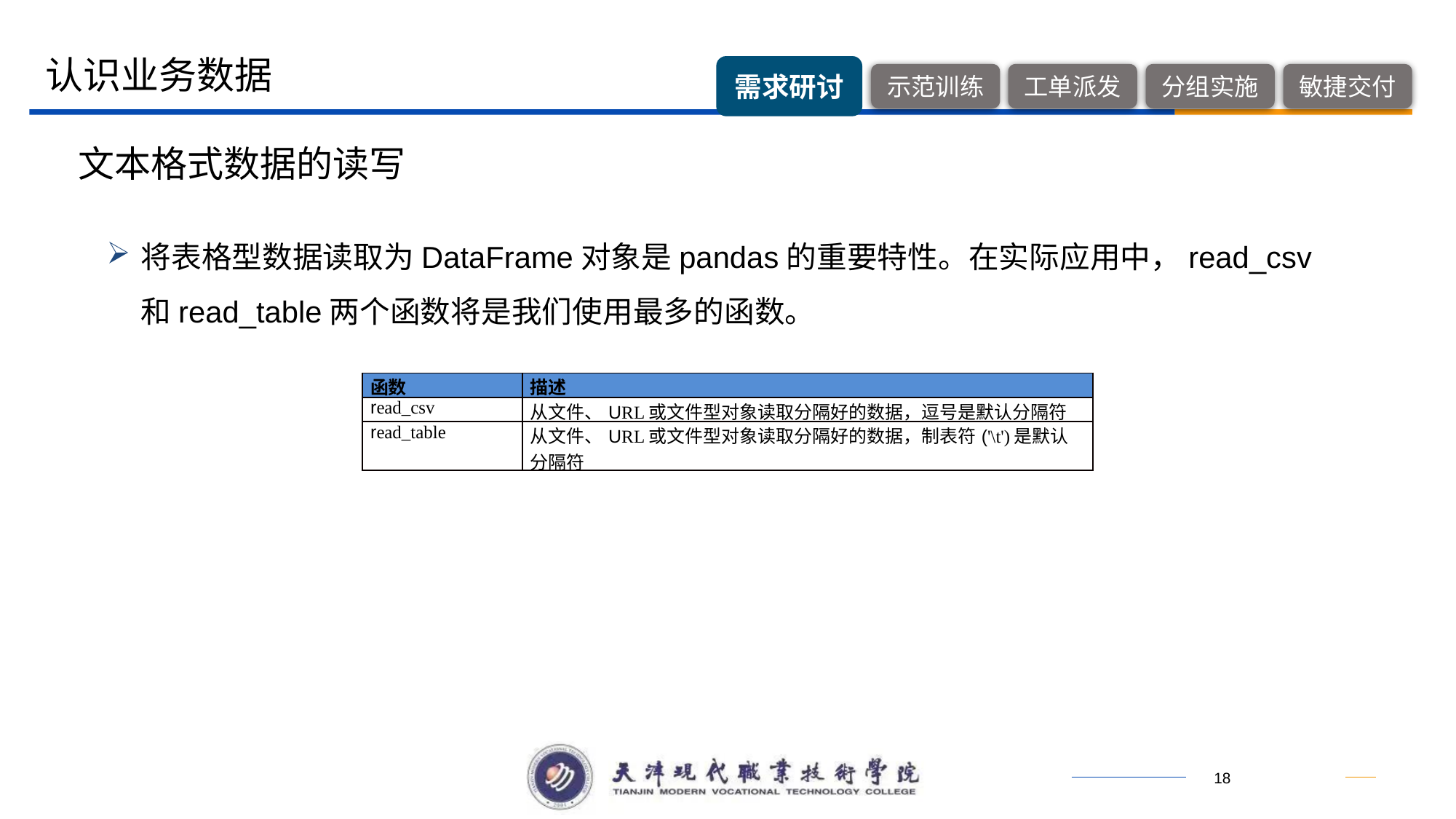

认识业务数据

文本格式数据的读写
将表格型数据读取为DataFrame对象是pandas的重要特性。在实际应用中，read_csv和read_table两个函数将是我们使用最多的函数。
| 函数 | 描述 |
| --- | --- |
| read\_csv | 从文件、URL或文件型对象读取分隔好的数据，逗号是默认分隔符 |
| read\_table | 从文件、URL或文件型对象读取分隔好的数据，制表符('\t')是默认分隔符 |